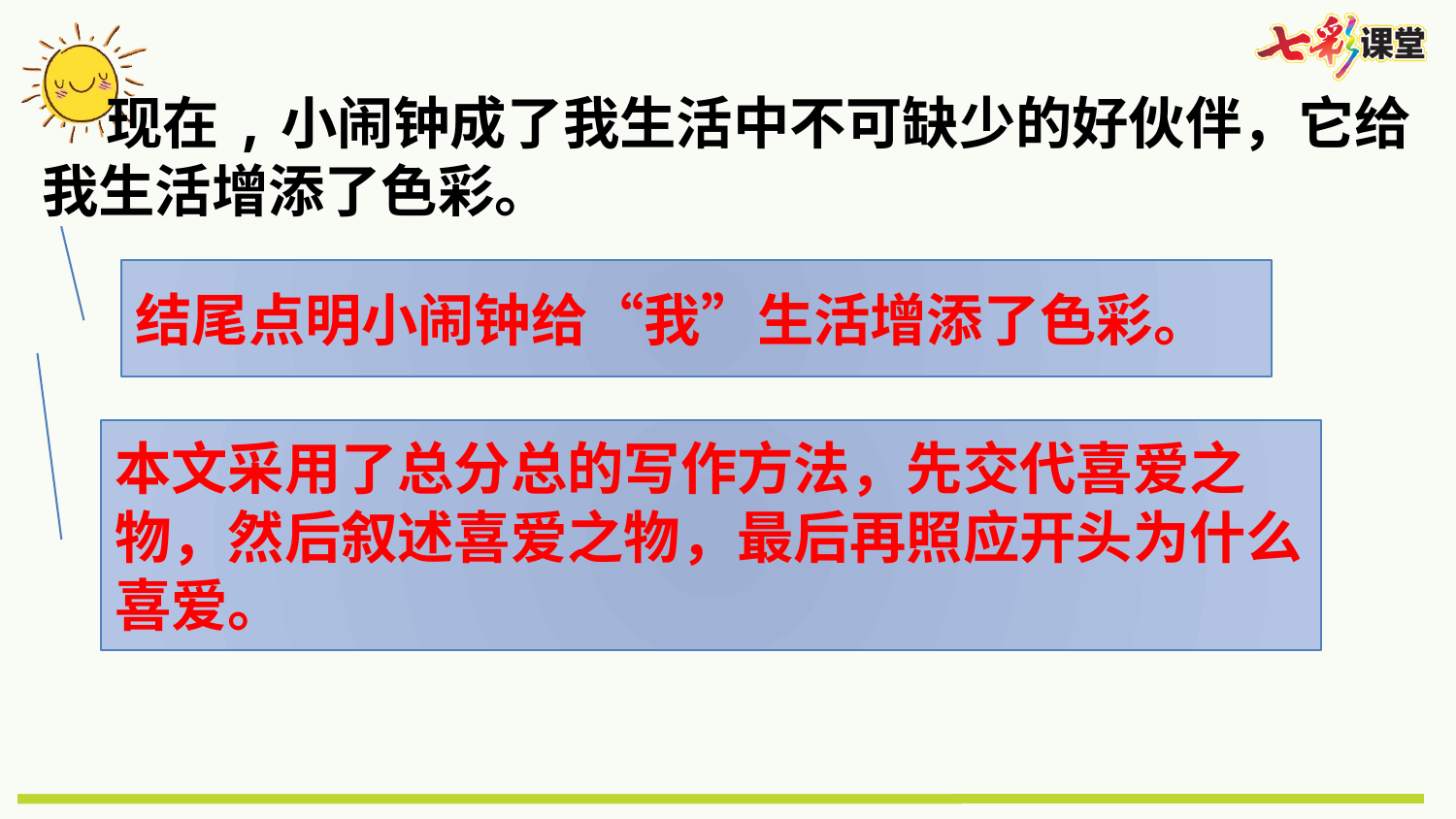

现在,小闹钟成了我生活中不可缺少的好伙伴，它给我生活增添了色彩。

结尾点明小闹钟给“我”生活增添了色彩。
本文采用了总分总的写作方法，先交代喜爱之物，然后叙述喜爱之物，最后再照应开头为什么喜爱。